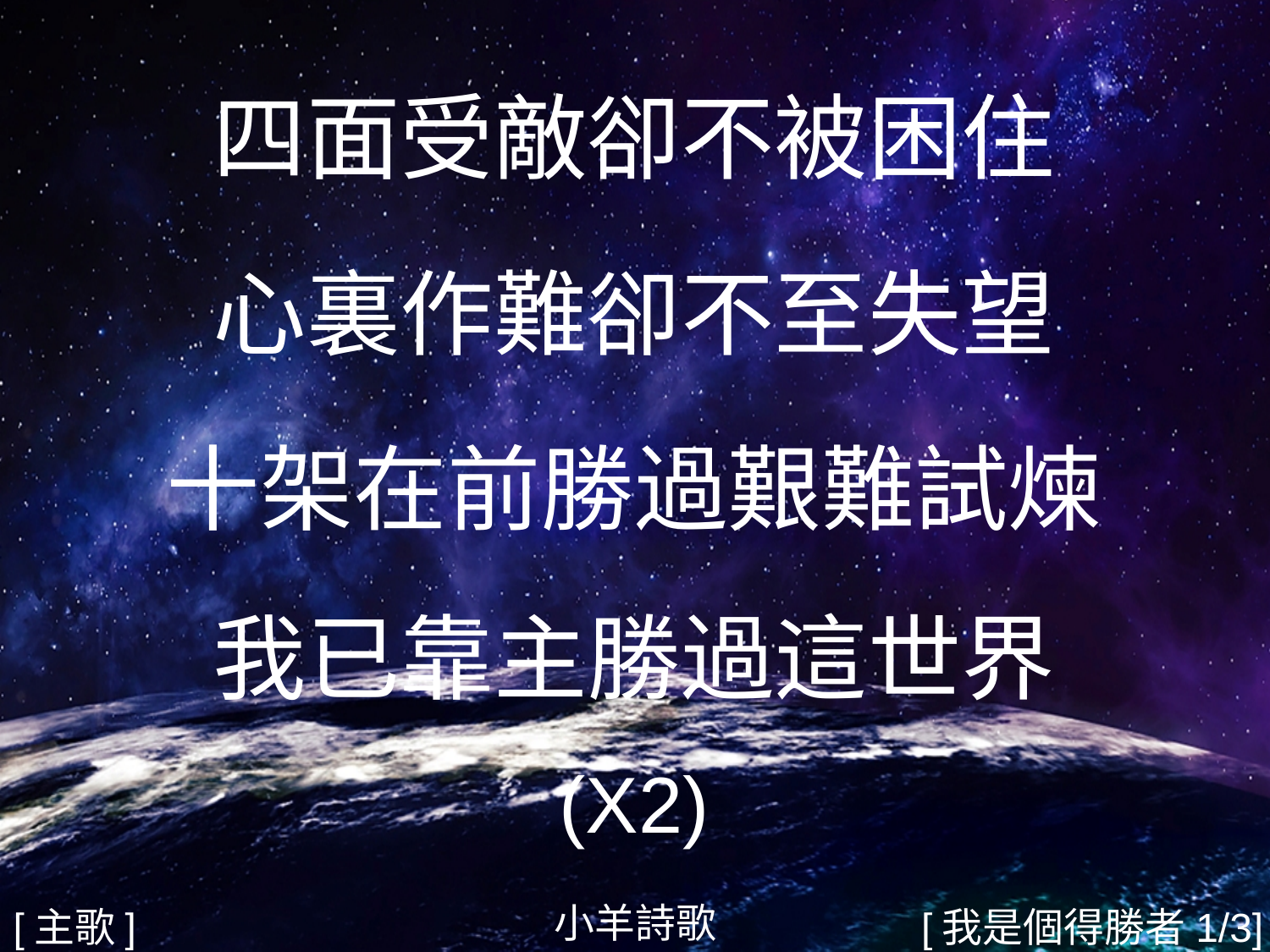

四面受敵卻不被困住

心裏作難卻不至失望

十架在前勝過艱難試煉

我已靠主勝過這世界

(X2)

#

小羊詩歌
[主歌]
[我是個得勝者1/3]